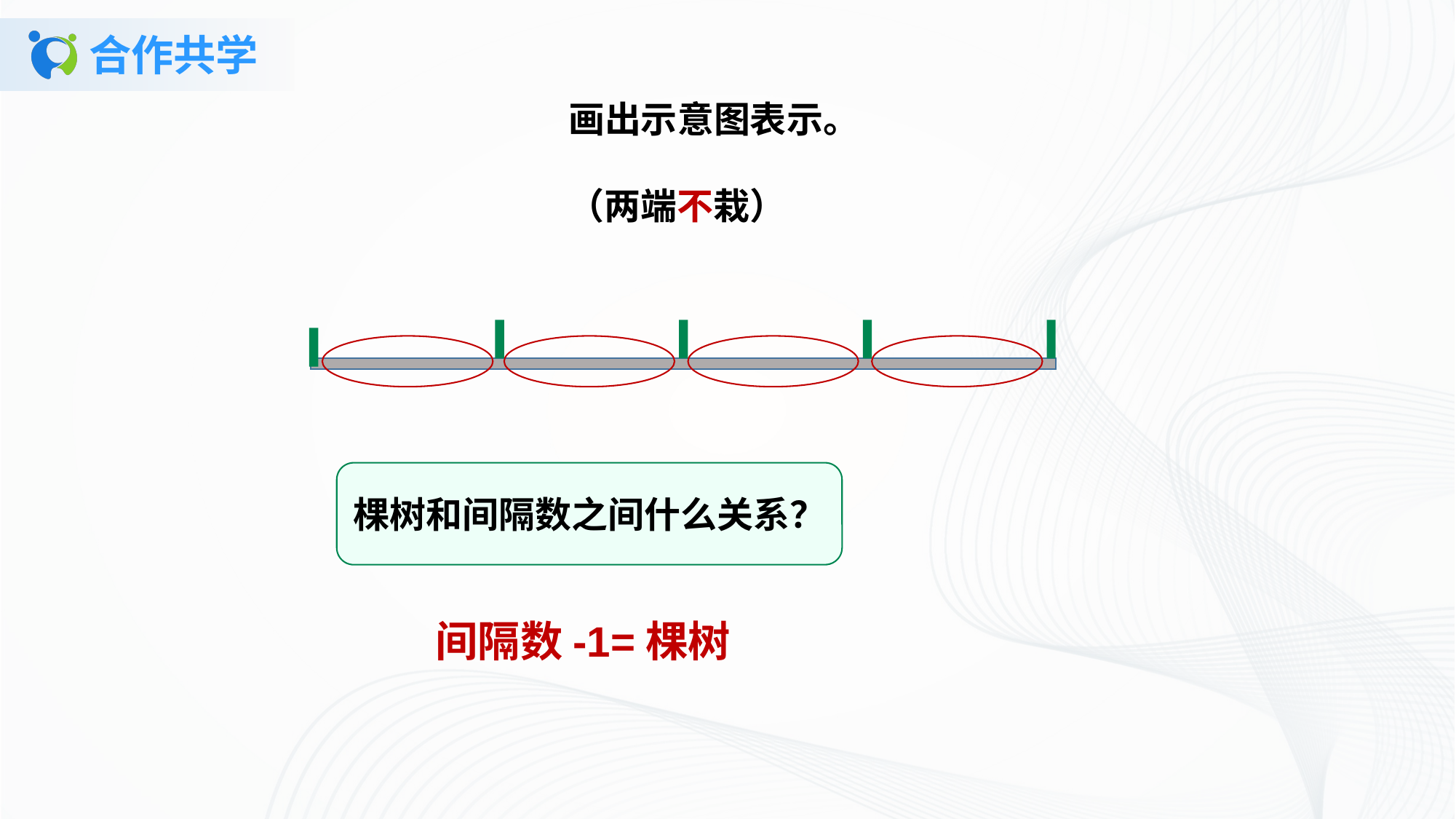

# 合作共学
画出示意图表示。
（两端不栽）

棵树和间隔数之间什么关系？
间隔数-1=棵树